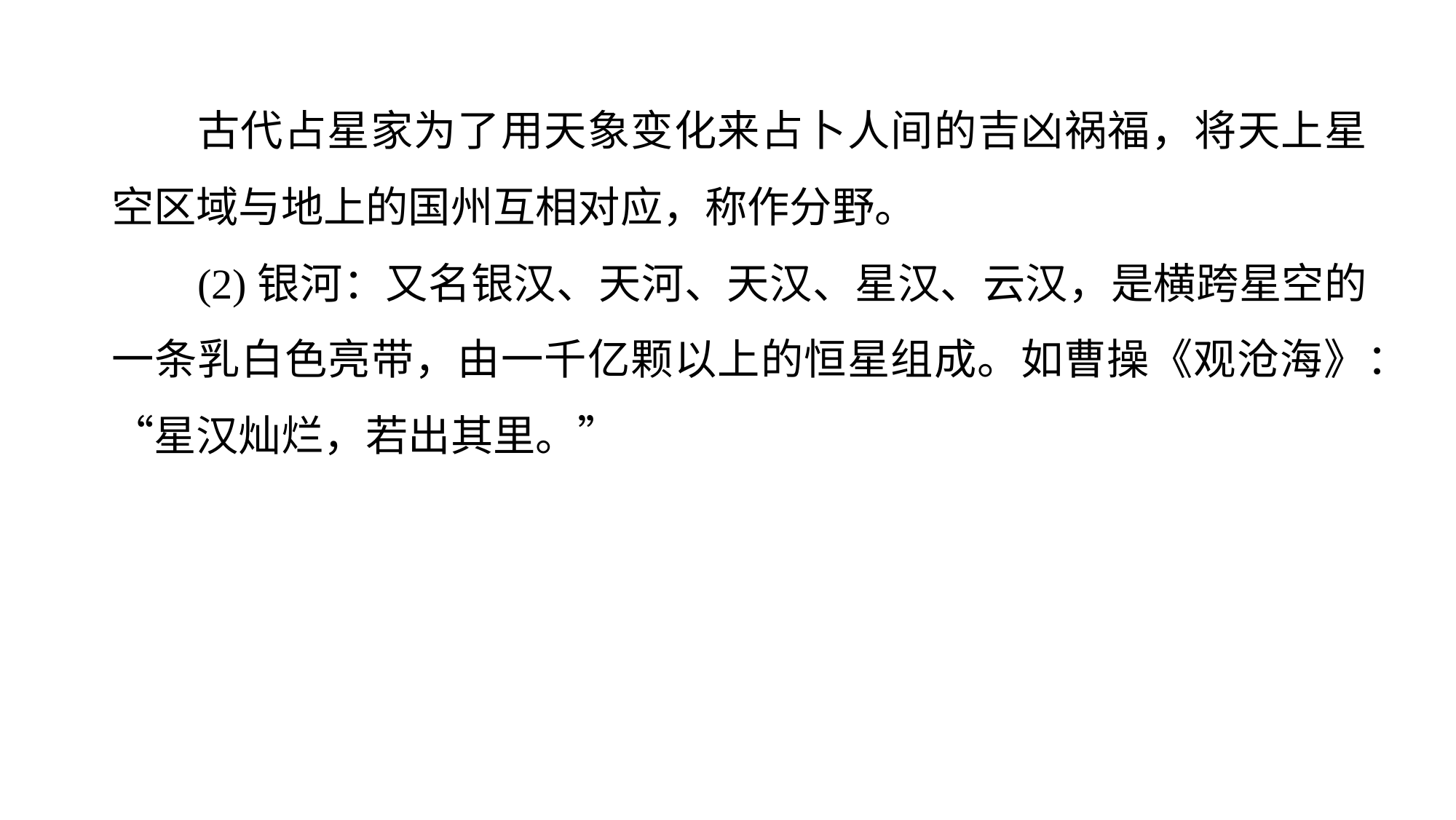

古代占星家为了用天象变化来占卜人间的吉凶祸福，将天上星空区域与地上的国州互相对应，称作分野。
(2)银河：又名银汉、天河、天汉、星汉、云汉，是横跨星空的一条乳白色亮带，由一千亿颗以上的恒星组成。如曹操《观沧海》：“星汉灿烂，若出其里。”